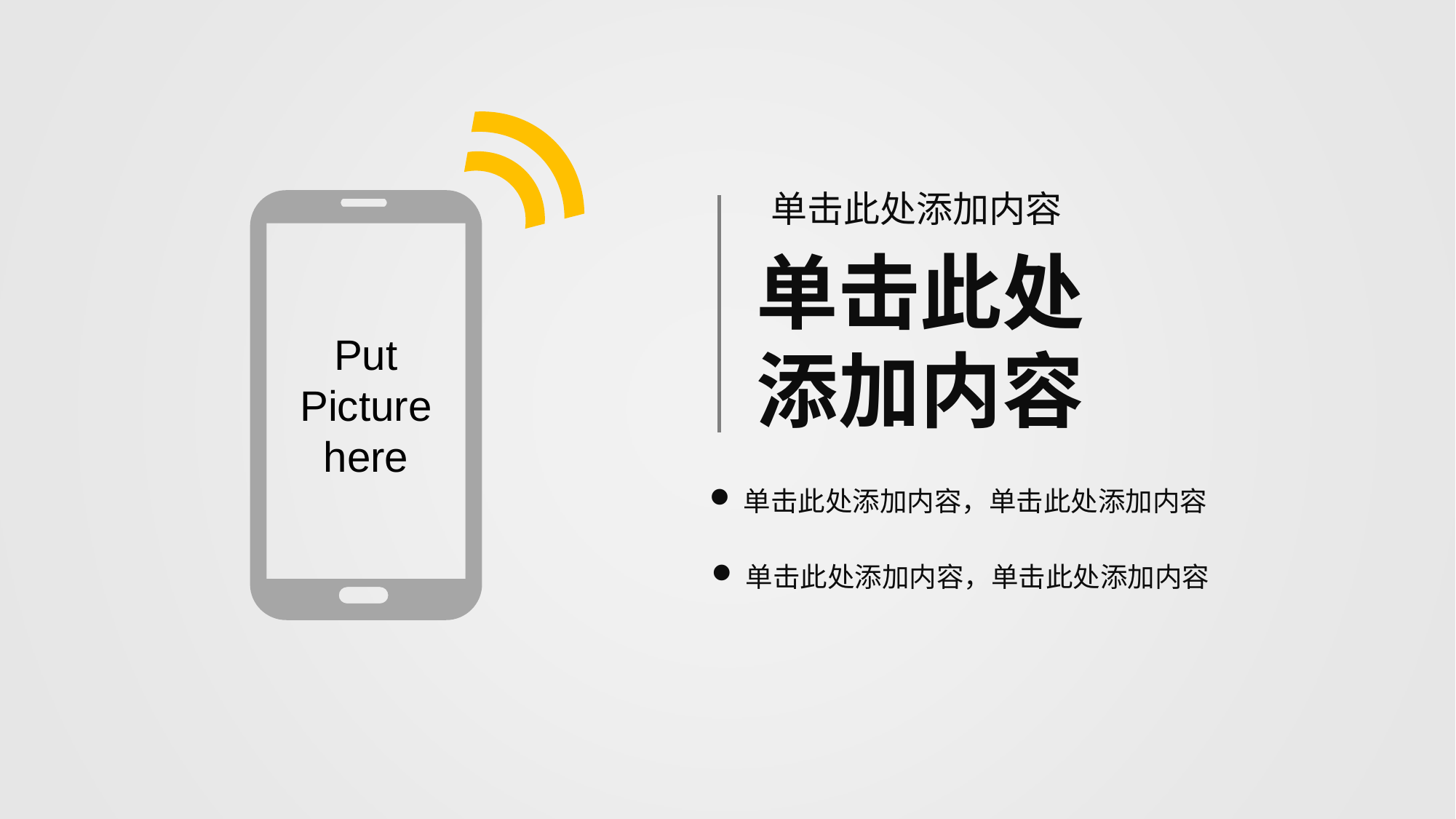

单击此处添加内容

单击此处
添加内容
Put
Picture
here
单击此处添加内容，单击此处添加内容
单击此处添加内容，单击此处添加内容